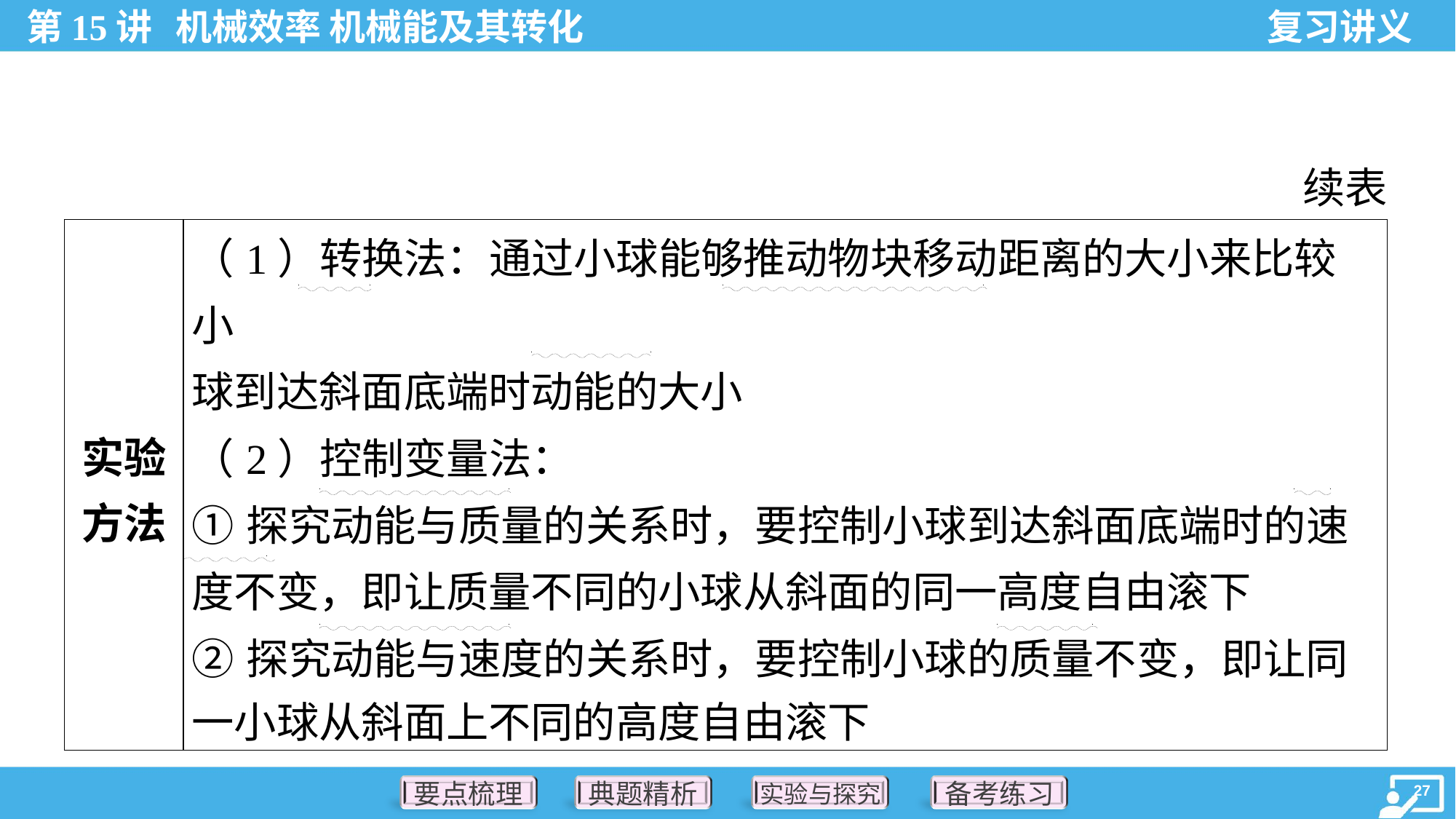

续表
.      .
.                      .
| 实验 方法 | （1）转换法：通过小球能够推动物块移动距离的大小来比较小 球到达斜面底端时动能的大小 （2）控制变量法： ①探究动能与质量的关系时，要控制小球到达斜面底端时的速 度不变，即让质量不同的小球从斜面的同一高度自由滚下 ②探究动能与速度的关系时，要控制小球的质量不变，即让同 一小球从斜面上不同的高度自由滚下 |
| --- | --- |
.          .
.                .
.   .
.       .
.                .
.        .